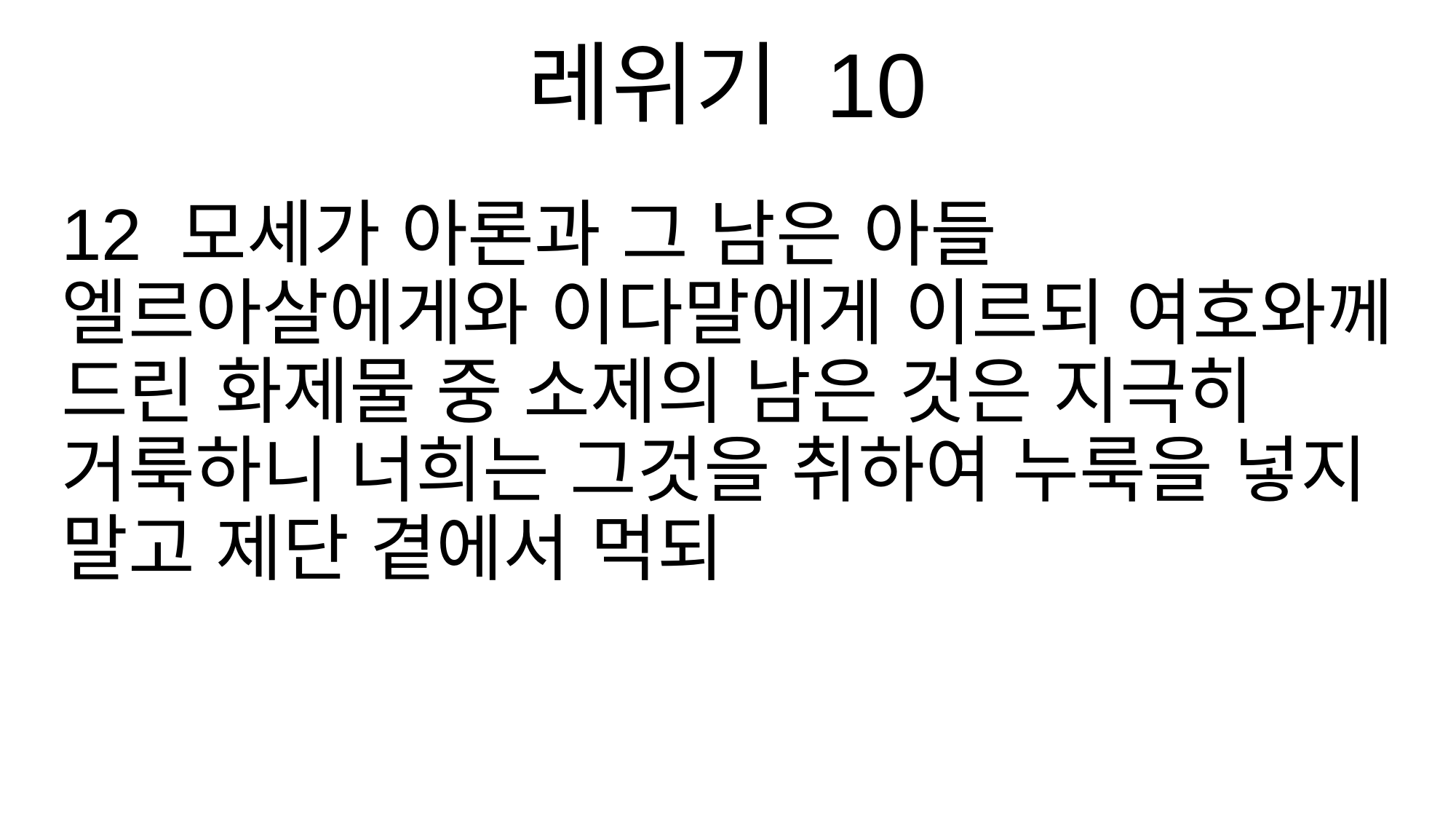

레위기 10
12 모세가 아론과 그 남은 아들 엘르아살에게와 이다말에게 이르되 여호와께 드린 화제물 중 소제의 남은 것은 지극히 거룩하니 너희는 그것을 취하여 누룩을 넣지 말고 제단 곁에서 먹되